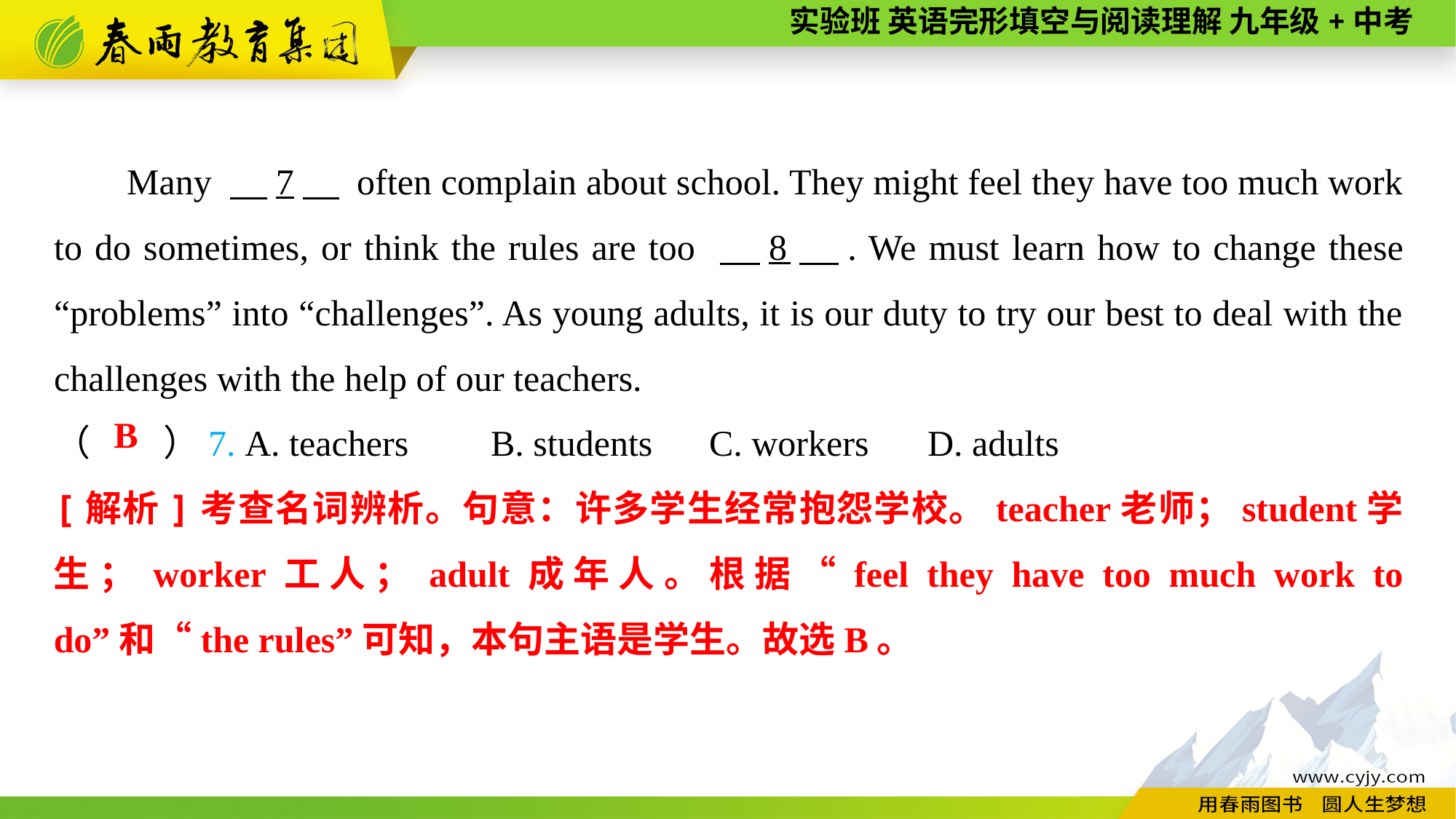

Many 　7　 often complain about school. They might feel they have too much work to do sometimes, or think the rules are too 　8　. We must learn how to change these “problems” into “challenges”. As young adults, it is our duty to try our best to deal with the challenges with the help of our teachers.
（　　）7. A. teachers	B. students	C. workers	D. adults
B
[解析]考查名词辨析。句意：许多学生经常抱怨学校。teacher老师；student学生；worker工人；adult成年人。根据“feel they have too much work to do”和“the rules”可知，本句主语是学生。故选B。